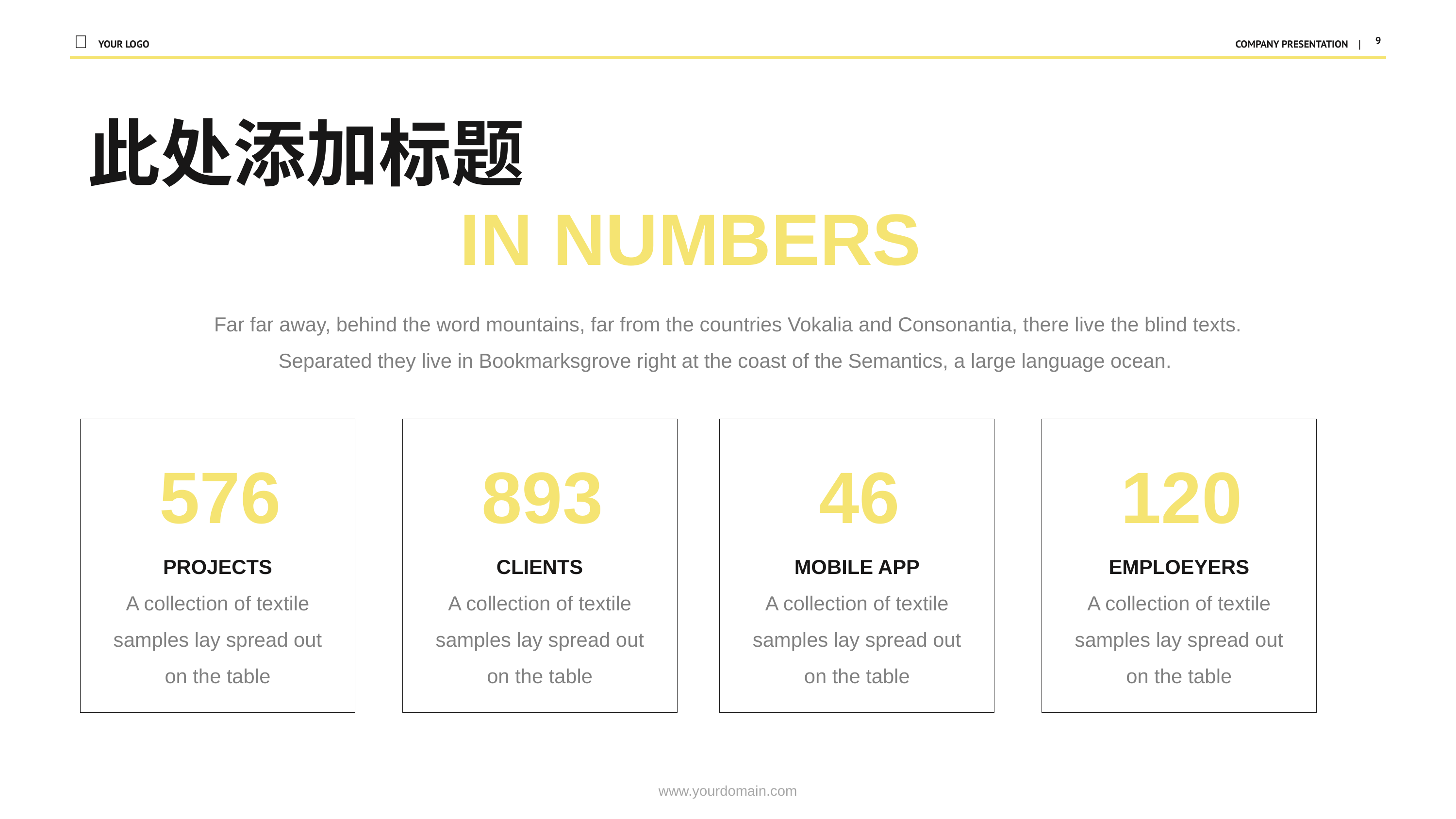

此处添加标题
IN NUMBERS
Far far away, behind the word mountains, far from the countries Vokalia and Consonantia, there live the blind texts. Separated they live in Bookmarksgrove right at the coast of the Semantics, a large language ocean.

576
893
46
120
PROJECTS
A collection of textile samples lay spread out on the table
CLIENTS
A collection of textile samples lay spread out on the table
MOBILE APP
A collection of textile samples lay spread out on the table
EMPLOEYERS
A collection of textile samples lay spread out on the table